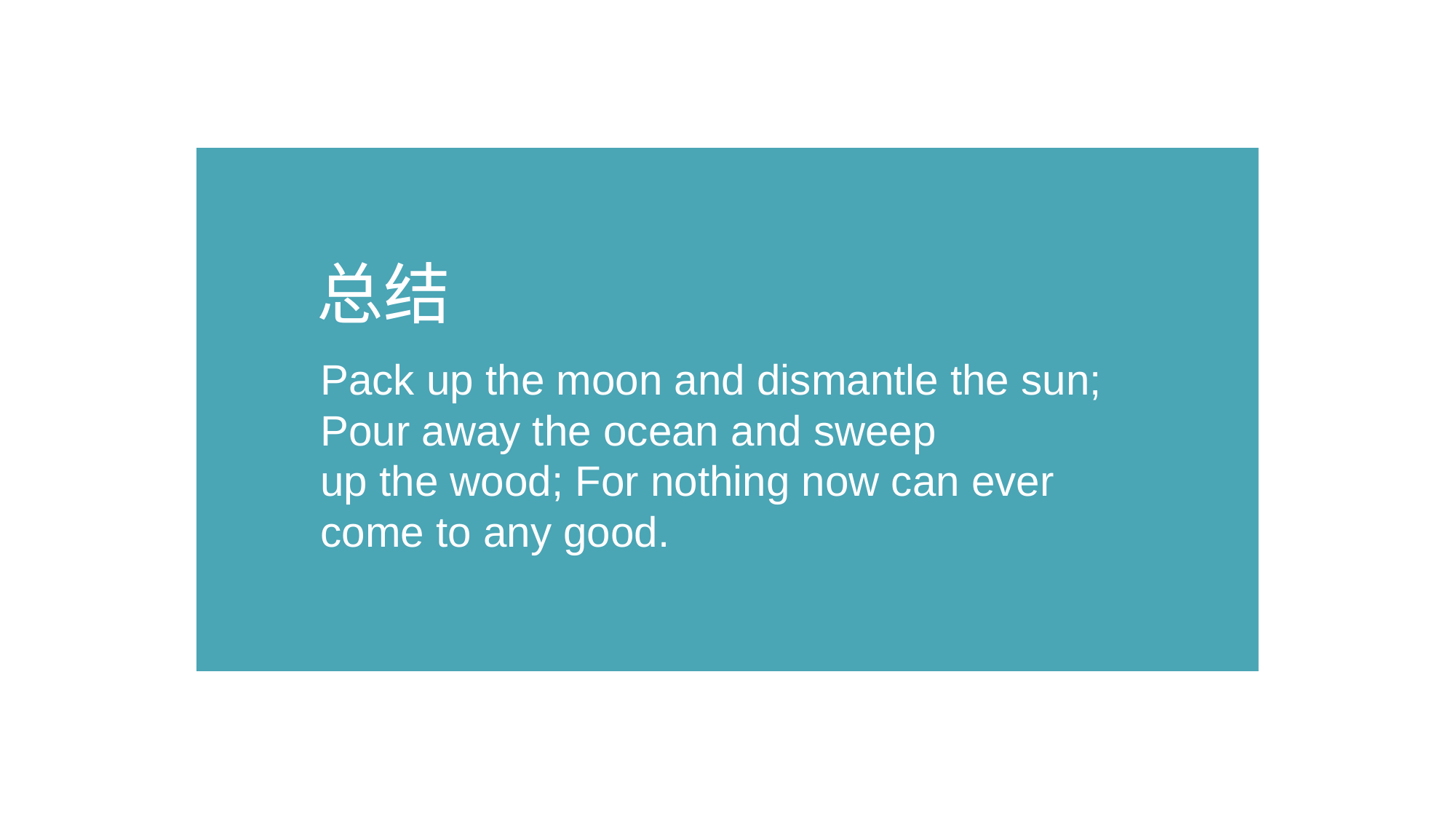

总结
Pack up the moon and dismantle the sun;
Pour away the ocean and sweep
up the wood; For nothing now can ever
come to any good.